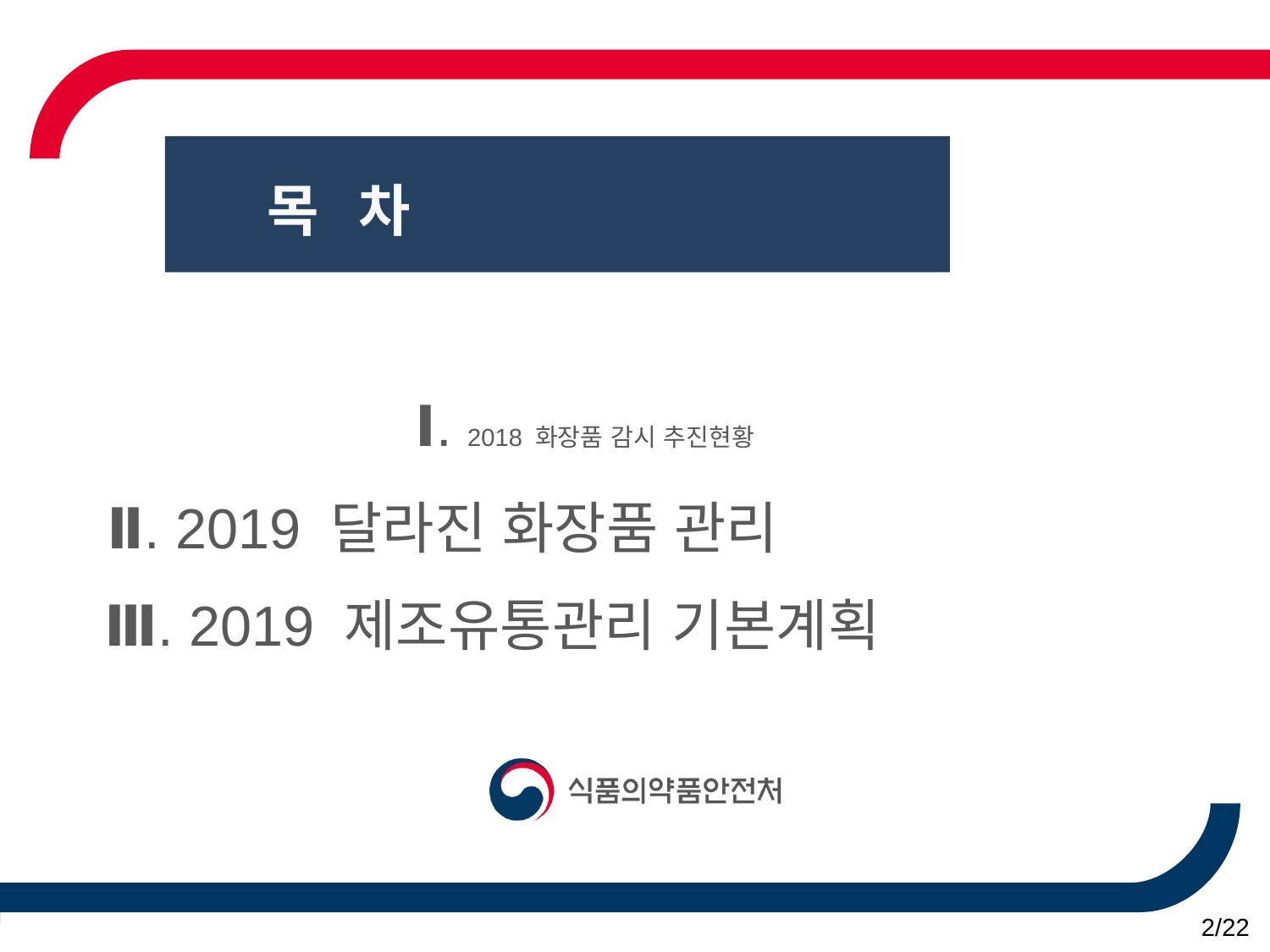

# 목  차
Ⅰ. 2018 화장품 감시 추진현황

Ⅱ. 2019 달라진 화장품 관리
Ⅲ. 2019 제조유통관리 기본계획
  2/22